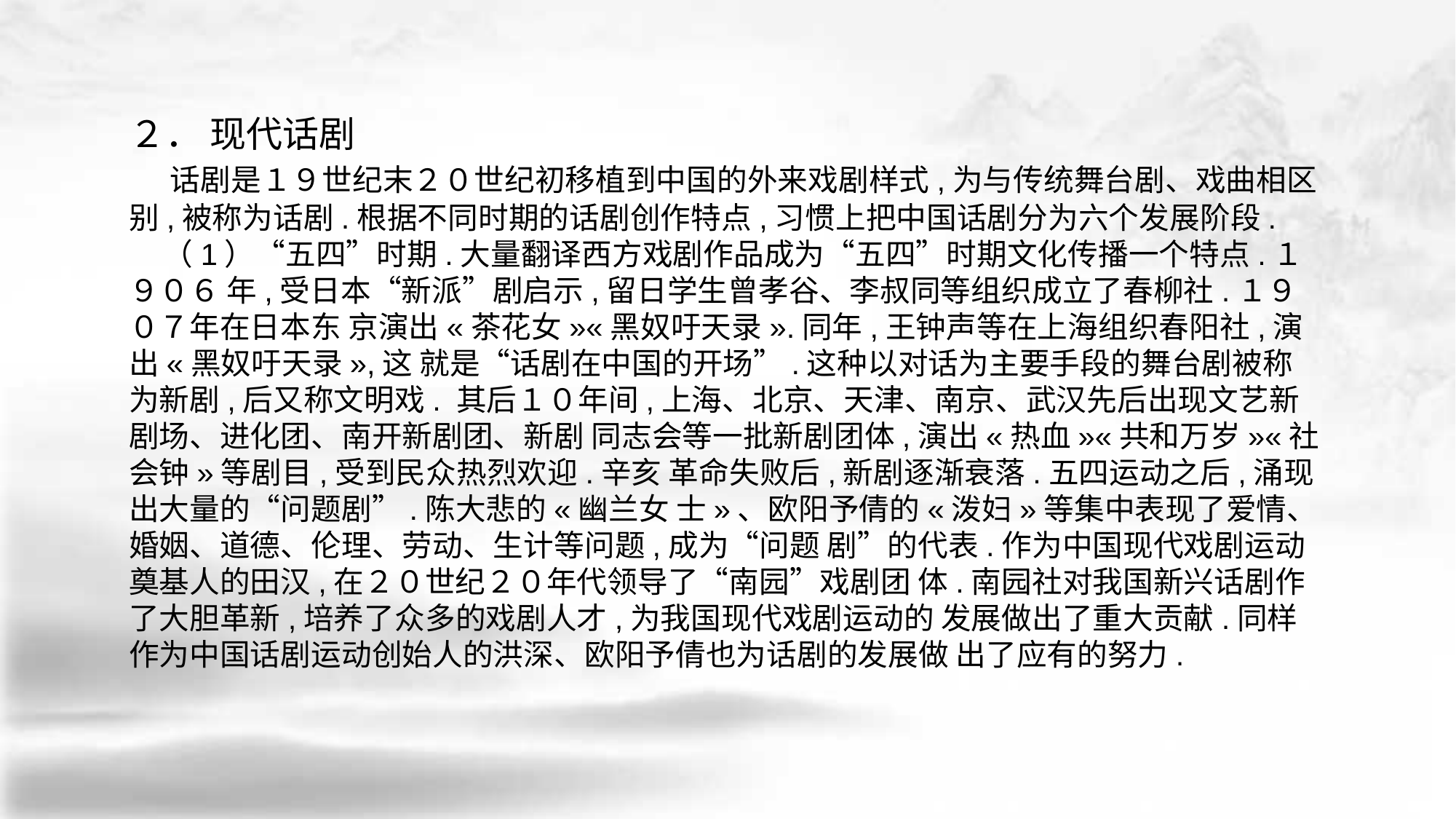

２． 现代话剧
    话剧是１９世纪末２０世纪初移植到中国的外来戏剧样式,为与传统舞台剧、戏曲相区 别,被称为话剧.根据不同时期的话剧创作特点,习惯上把中国话剧分为六个发展阶段.
    （1）“五四”时期.大量翻译西方戏剧作品成为“五四”时期文化传播一个特点.１９０６ 年,受日本“新派”剧启示,留日学生曾孝谷、李叔同等组织成立了春柳社.１９０７年在日本东 京演出«茶花女»«黑奴吁天录».同年,王钟声等在上海组织春阳社,演出«黑奴吁天录»,这 就是“话剧在中国的开场”.这种以对话为主要手段的舞台剧被称为新剧,后又称文明戏. 其后１０年间,上海、北京、天津、南京、武汉先后出现文艺新剧场、进化团、南开新剧团、新剧 同志会等一批新剧团体,演出«热血»«共和万岁»«社会钟»等剧目,受到民众热烈欢迎.辛亥 革命失败后,新剧逐渐衰落.五四运动之后,涌现出大量的“问题剧”.陈大悲的«幽兰女 士»、欧阳予倩的«泼妇»等集中表现了爱情、婚姻、道德、伦理、劳动、生计等问题,成为“问题 剧”的代表.作为中国现代戏剧运动奠基人的田汉,在２０世纪２０年代领导了“南园”戏剧团 体.南园社对我国新兴话剧作了大胆革新,培养了众多的戏剧人才,为我国现代戏剧运动的 发展做出了重大贡献.同样作为中国话剧运动创始人的洪深、欧阳予倩也为话剧的发展做 出了应有的努力.